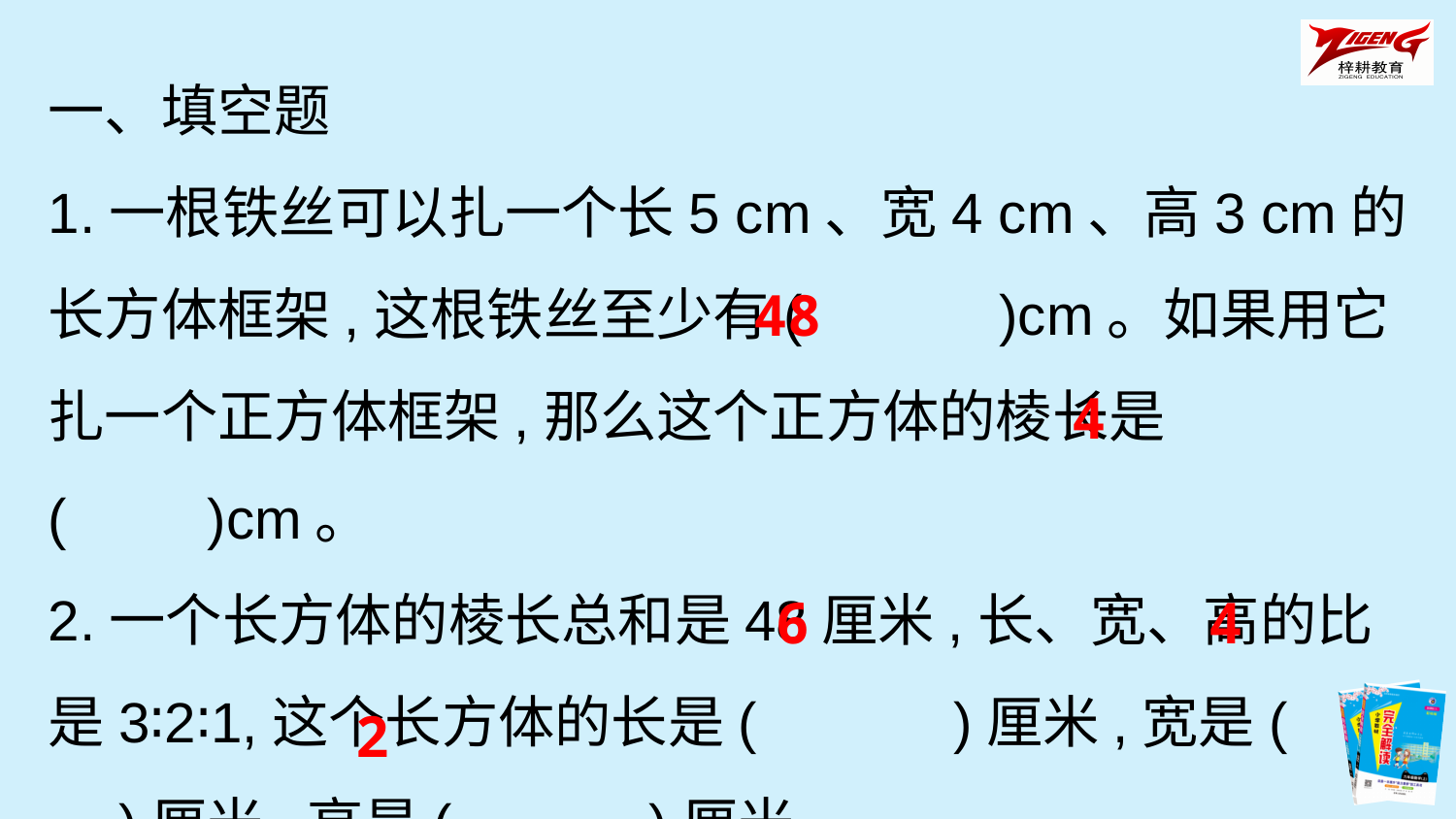

一、填空题
1.一根铁丝可以扎一个长5 cm、宽4 cm、高3 cm的长方体框架,这根铁丝至少有(　　　)cm。如果用它扎一个正方体框架,那么这个正方体的棱长是(　　)cm。
2.一个长方体的棱长总和是48厘米,长、宽、高的比是3∶2∶1,这个长方体的长是(　　　)厘米,宽是(　　　)厘米,高是(　　　)厘米。
48
4
6
4
2